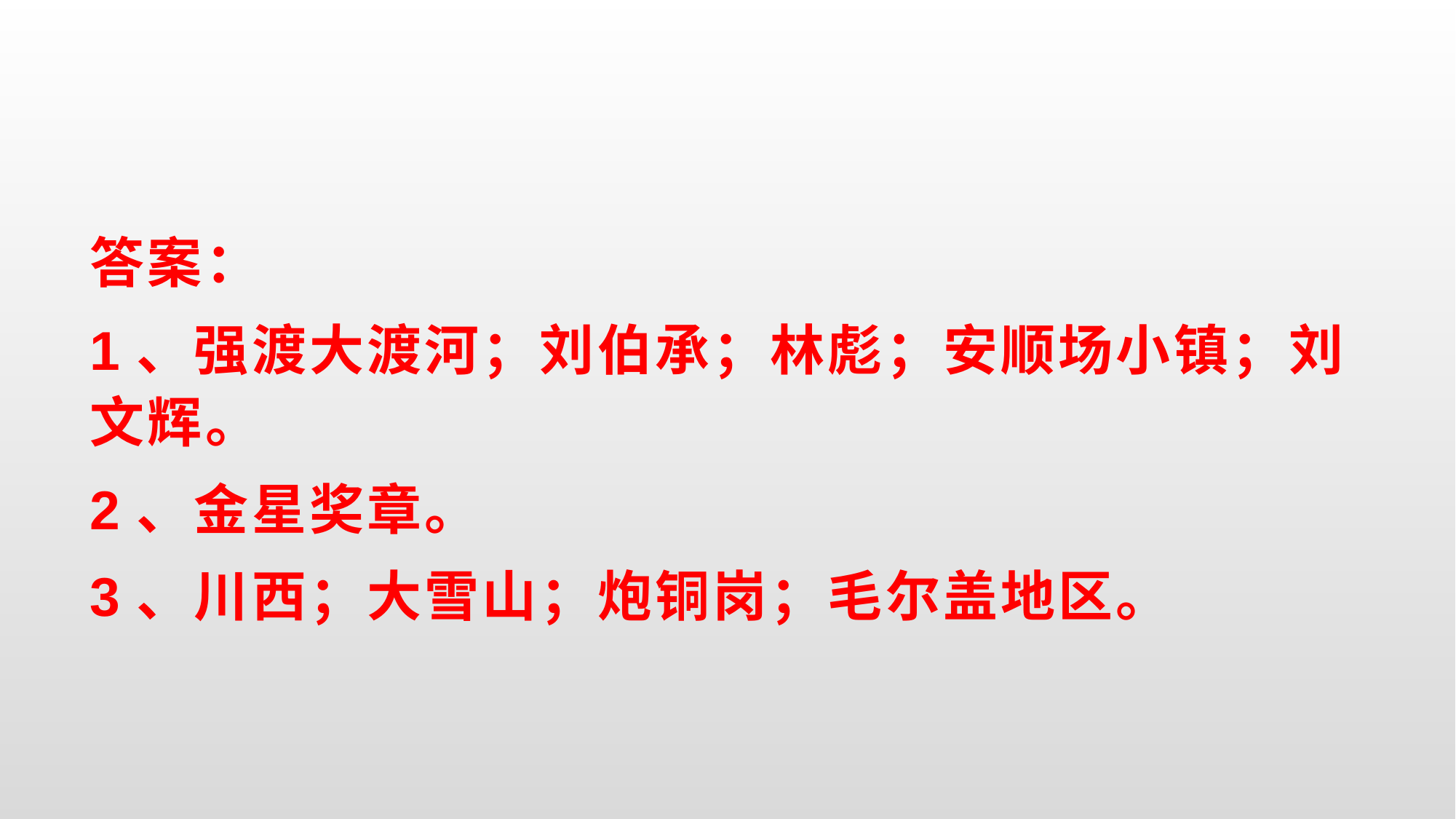

答案：
1、强渡大渡河；刘伯承；林彪；安顺场小镇；刘文辉。
2、金星奖章。
3、川西；大雪山；炮铜岗；毛尔盖地区。